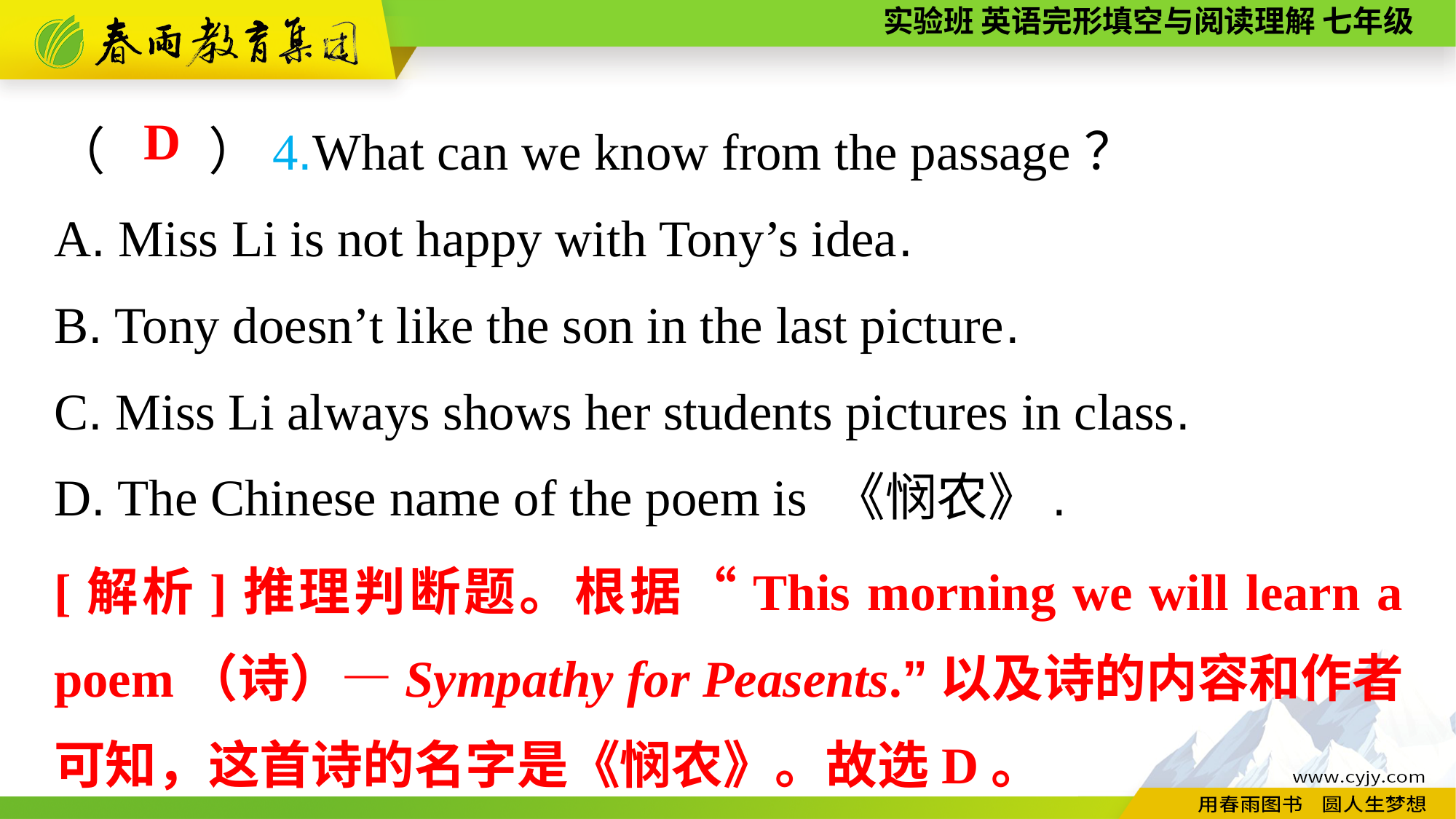

（　　）4.What can we know from the passage？
A. Miss Li is not happy with Tony’s idea.
B. Tony doesn’t like the son in the last picture.
C. Miss Li always shows her students pictures in class.
D. The Chinese name of the poem is 《悯农》.
D
[解析]推理判断题。根据“This morning we will learn a poem（诗）—Sympathy for Peasents.”以及诗的内容和作者可知，这首诗的名字是《悯农》。故选D。